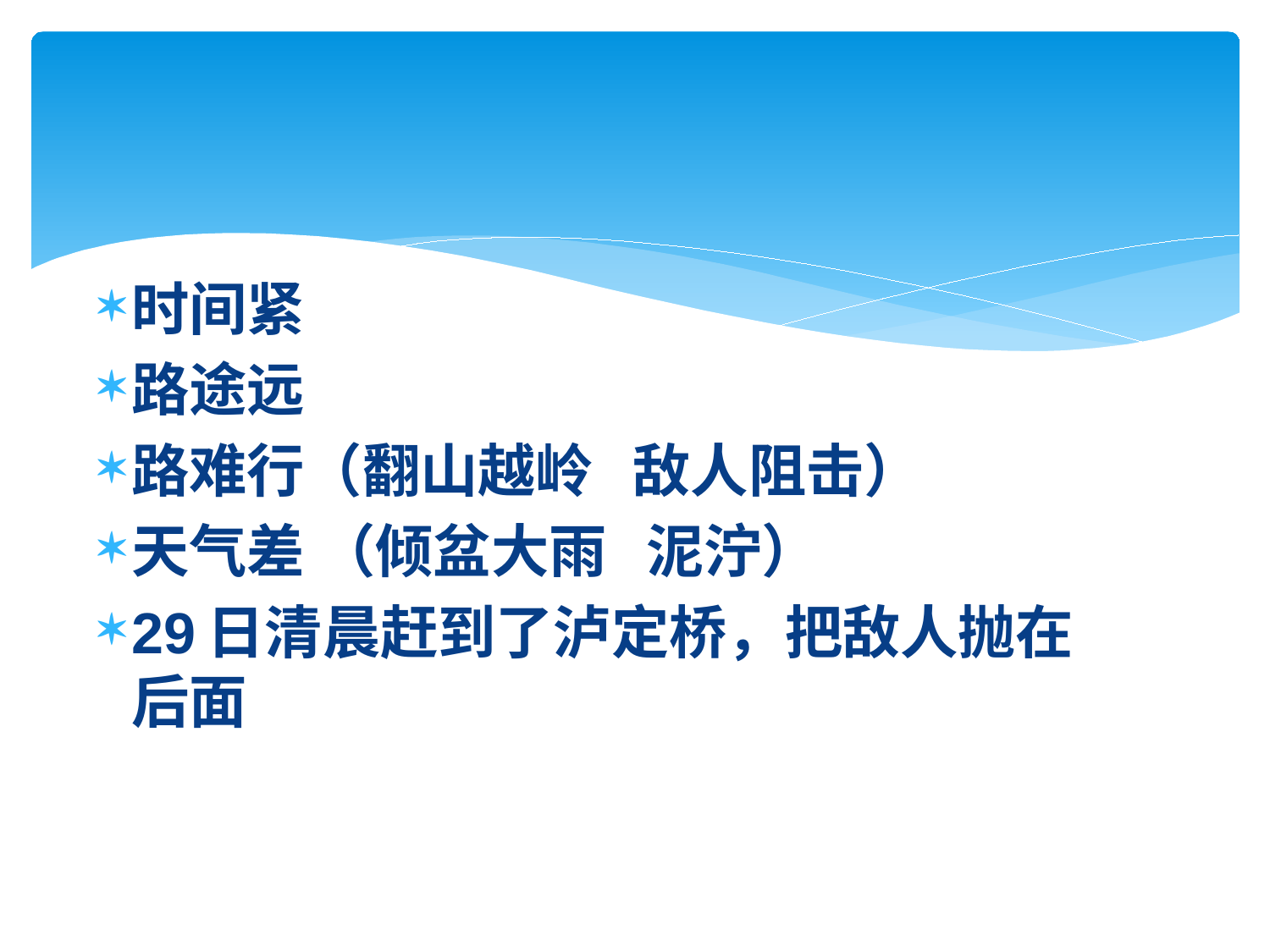

#
时间紧
路途远
路难行（翻山越岭   敌人阻击）
天气差 （倾盆大雨   泥泞）
29日清晨赶到了泸定桥，把敌人抛在后面